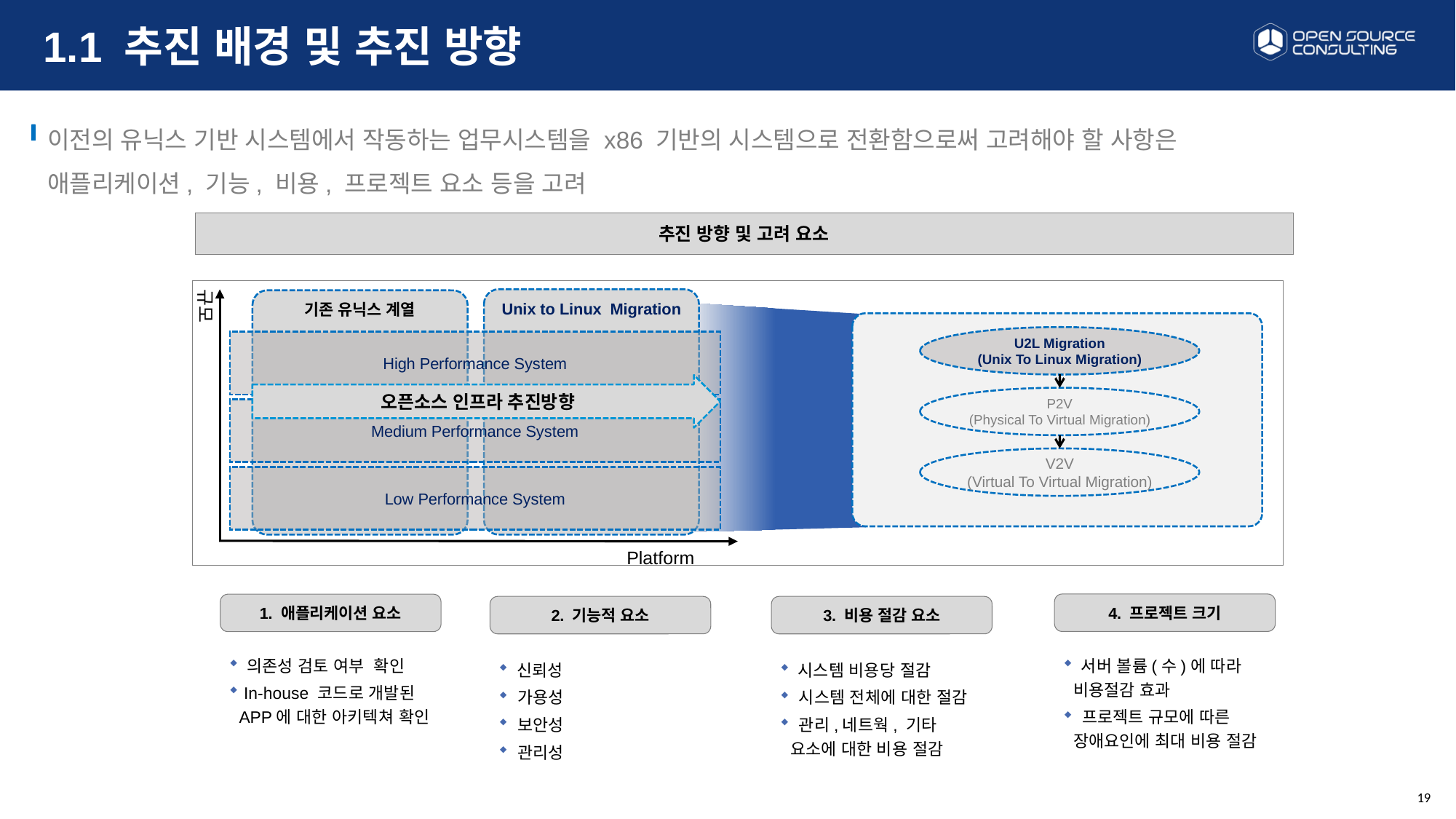

# 1.1 추진 배경 및 추진 방향
이전의 유닉스 기반 시스템에서 작동하는 업무시스템을 x86 기반의 시스템으로 전환함으로써 고려해야 할 사항은 애플리케이션, 기능, 비용, 프로젝트 요소 등을 고려

추진 방향 및 고려 요소

규모
Unix to Linux  Migration
기존 유닉스 계열

U2L Migration
(Unix To Linux Migration)
High Performance System
오픈소스 인프라 추진방향
P2V
(Physical To Virtual Migration)
Medium Performance System
V2V
(Virtual To Virtual Migration)
Low Performance System
Platform
4. 프로젝트 크기
1. 애플리케이션 요소
2. 기능적 요소
3. 비용 절감 요소
 서버 볼륨(수)에 따라 비용절감 효과
 프로젝트 규모에 따른 장애요인에 최대 비용 절감
 의존성 검토 여부  확인
 In-house 코드로 개발된 APP에 대한 아키텍쳐 확인
 신뢰성
 가용성
 보안성
 관리성
 시스템 비용당 절감
 시스템 전체에 대한 절감
 관리,네트웍, 기타 요소에 대한 비용 절감